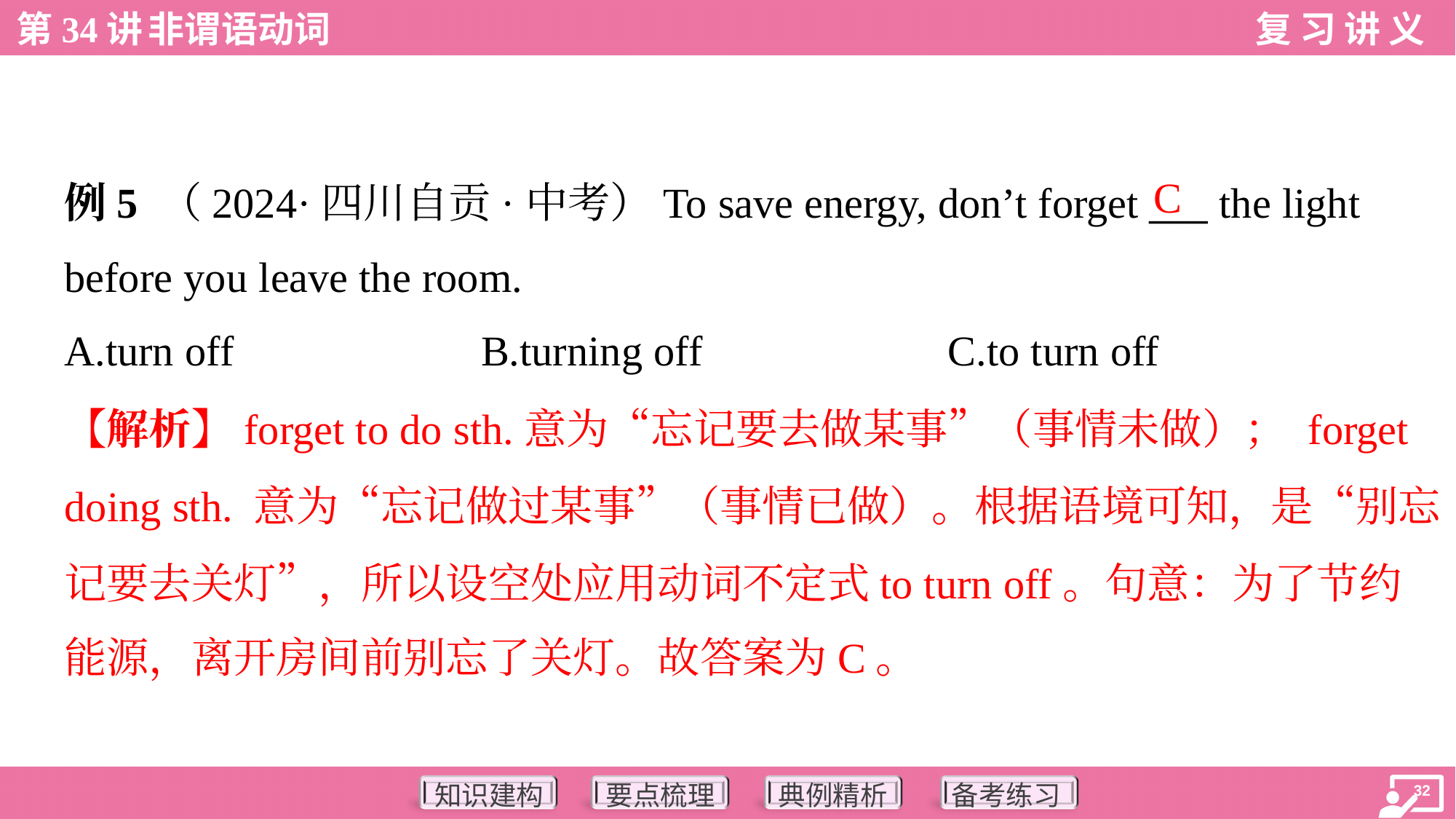

C
例5 （2024·四川自贡·中考）To save energy, don’t forget ___ the light
before you leave the room.
A.turn off	B.turning off	C.to turn off
【解析】forget to do sth.意为“忘记要去做某事”（事情未做）； forget
doing sth. 意为“忘记做过某事”（事情已做）。根据语境可知，是“别忘
记要去关灯”，所以设空处应用动词不定式to turn off。句意：为了节约
能源，离开房间前别忘了关灯。故答案为C。